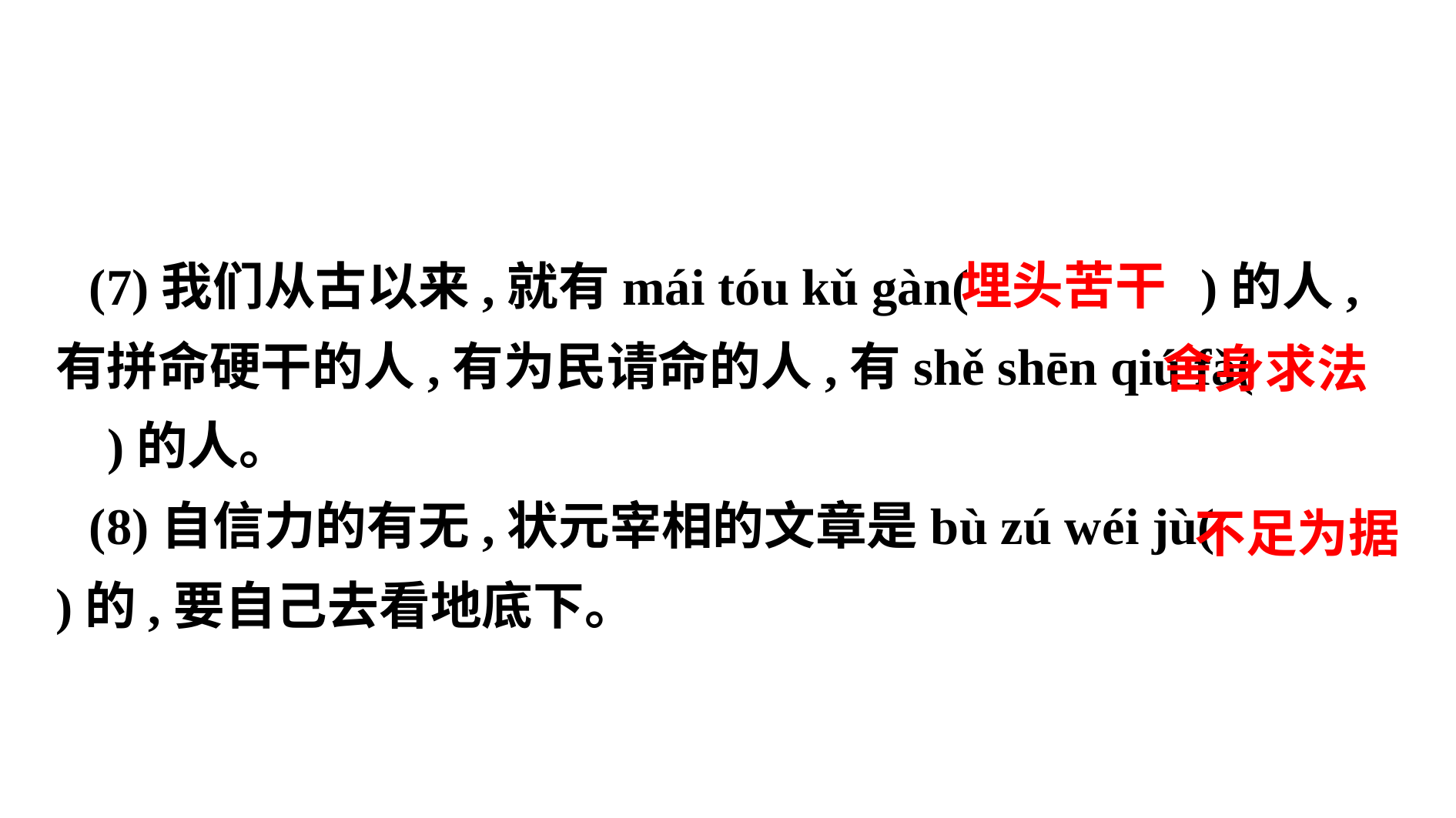

(7)我们从古以来,就有mái tóu kǔ gàn(                  )的人,有拼命硬干的人,有为民请命的人,有shě shēn qiú fǎ(                 )的人。
(8)自信力的有无,状元宰相的文章是bù zú wéi jù(                )的,要自己去看地底下。
 埋头苦干
 舍身求法
 不足为据